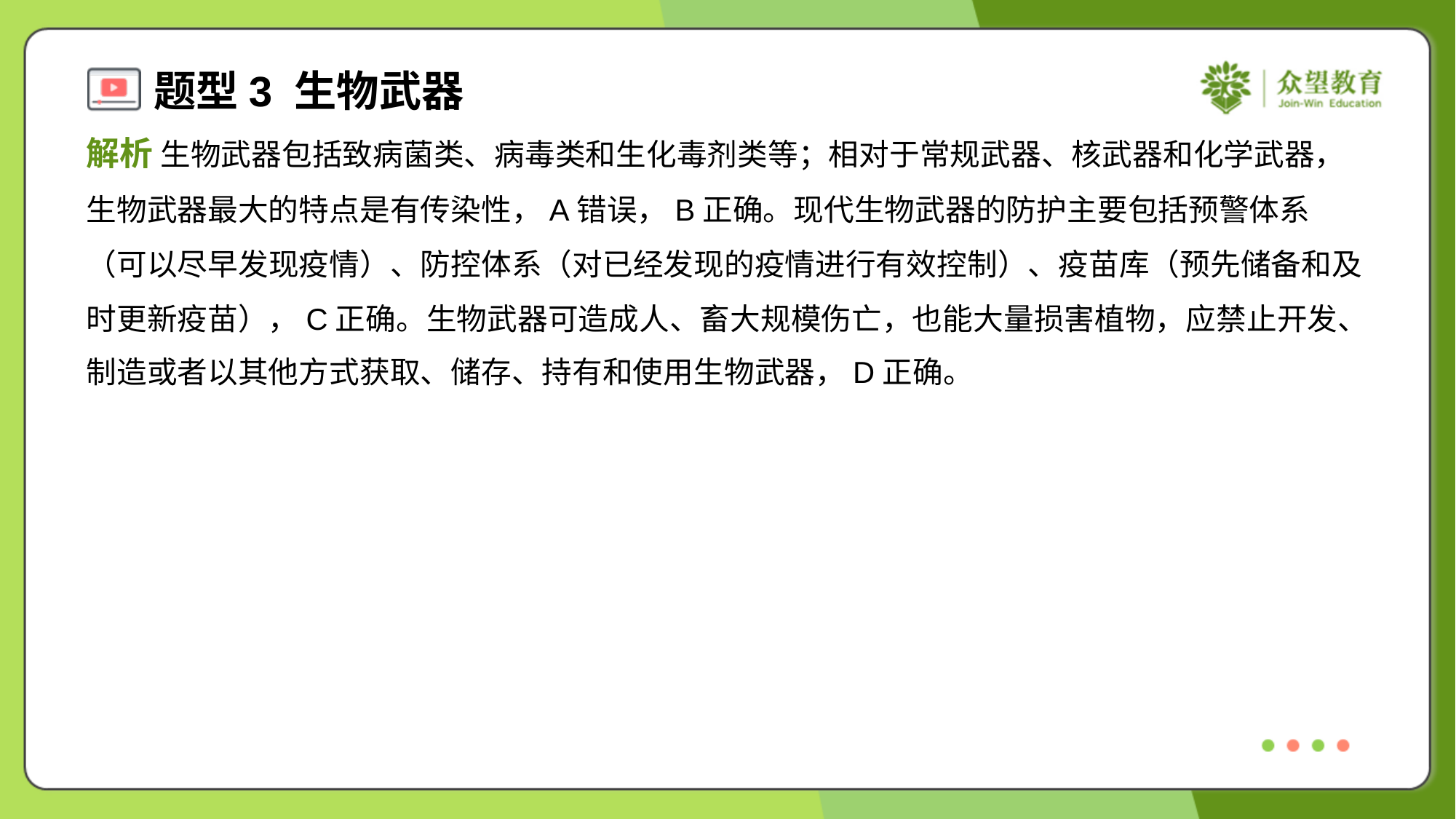

解析 生物武器包括致病菌类、病毒类和生化毒剂类等；相对于常规武器、核武器和化学武器，
生物武器最大的特点是有传染性，A错误，B正确。现代生物武器的防护主要包括预警体系
（可以尽早发现疫情）、防控体系（对已经发现的疫情进行有效控制）、疫苗库（预先储备和及
时更新疫苗），C正确。生物武器可造成人、畜大规模伤亡，也能大量损害植物，应禁止开发、
制造或者以其他方式获取、储存、持有和使用生物武器，D正确。